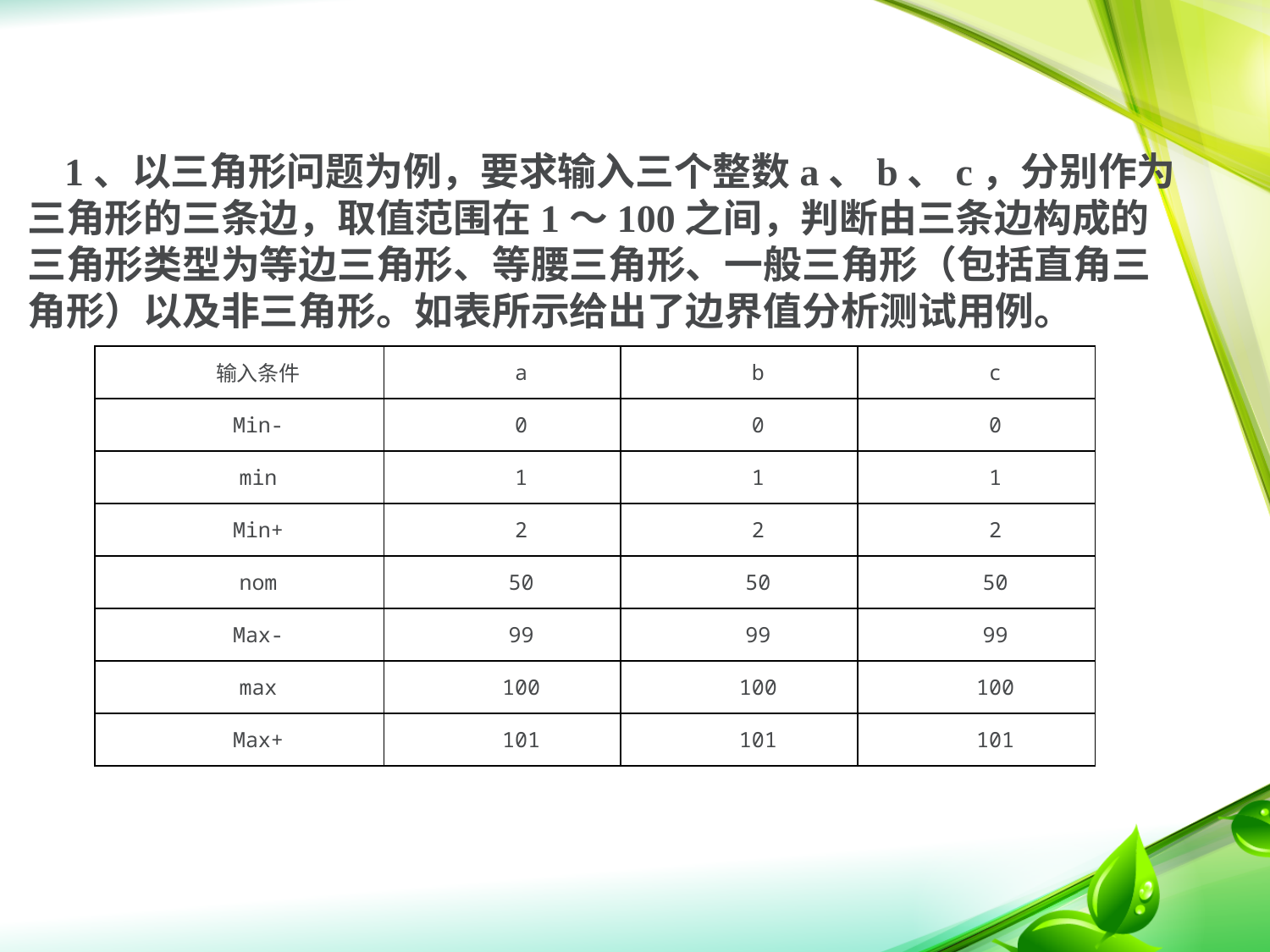

边界值分析法-实例讲解
1、以三角形问题为例，要求输入三个整数a、b、c，分别作为三角形的三条边，取值范围在1～100之间，判断由三条边构成的三角形类型为等边三角形、等腰三角形、一般三角形（包括直角三角形）以及非三角形。如表所示给出了边界值分析测试用例。
| 输入条件 | a | b | c |
| --- | --- | --- | --- |
| Min- | 0 | 0 | 0 |
| min | 1 | 1 | 1 |
| Min+ | 2 | 2 | 2 |
| nom | 50 | 50 | 50 |
| Max- | 99 | 99 | 99 |
| max | 100 | 100 | 100 |
| Max+ | 101 | 101 | 101 |